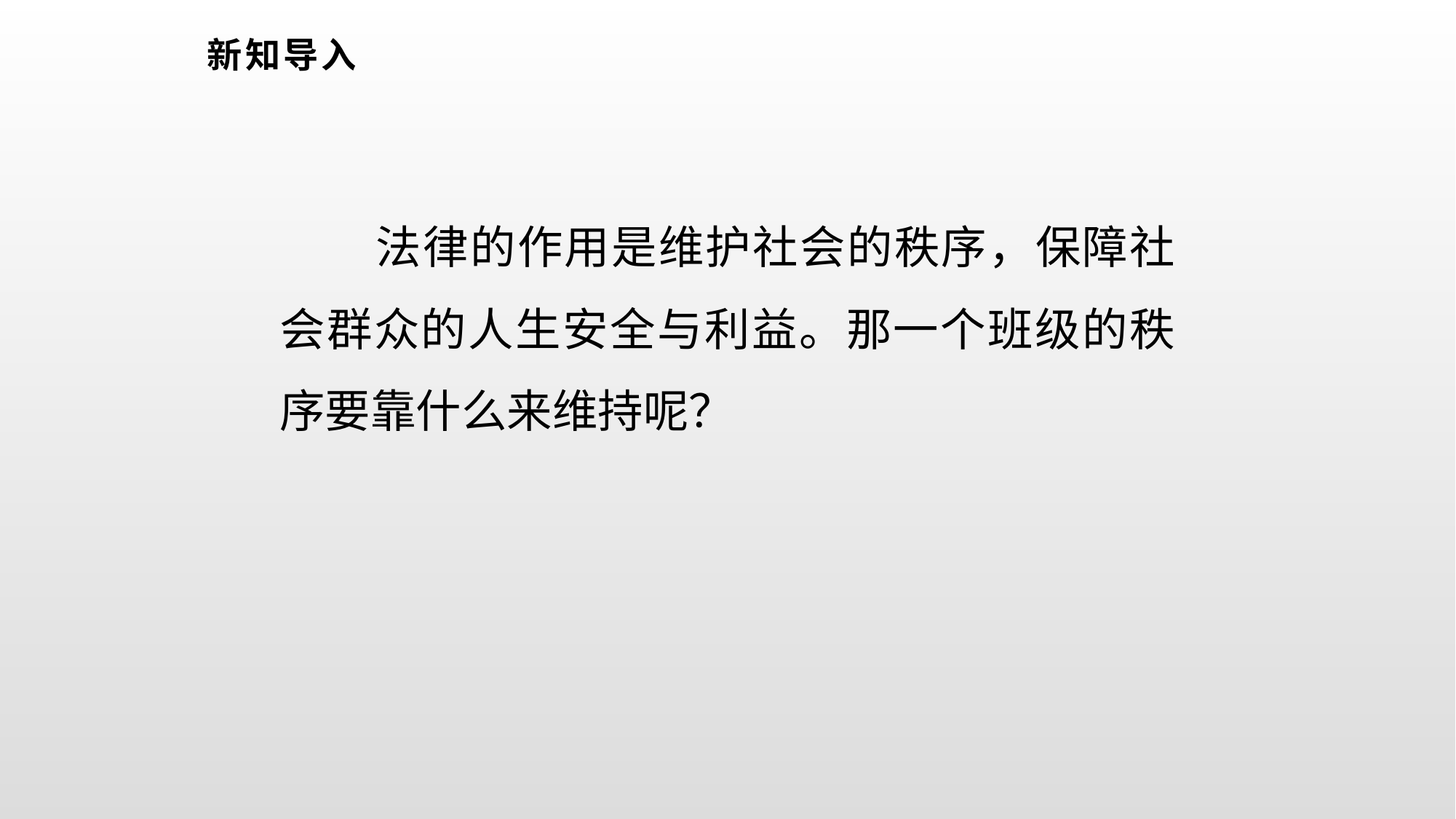

# 新知导入
法律的作用是维护社会的秩序，保障社会群众的人生安全与利益。那一个班级的秩序要靠什么来维持呢？